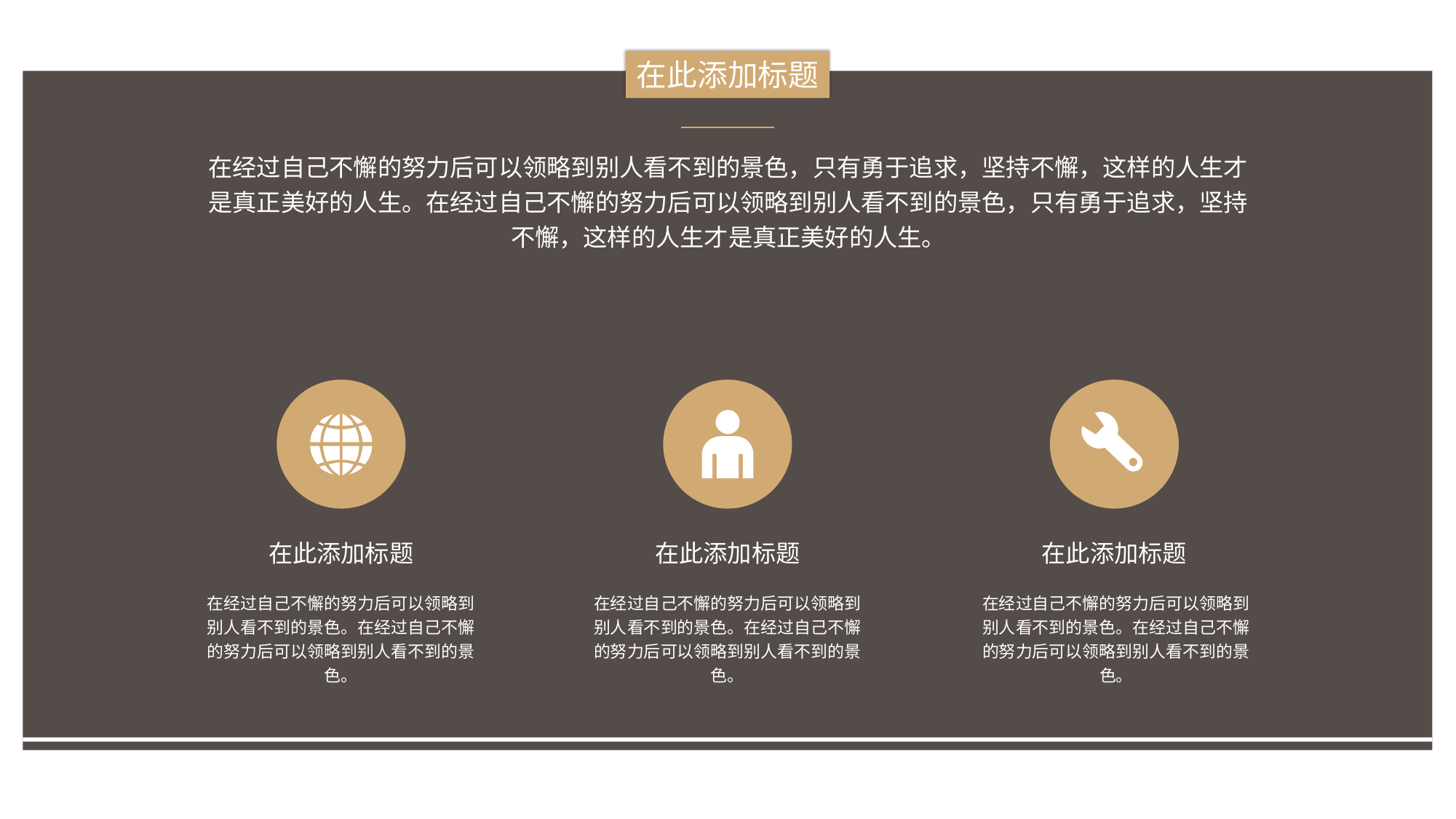

在此添加标题

在经过自己不懈的努力后可以领略到别人看不到的景色，只有勇于追求，坚持不懈，这样的人生才是真正美好的人生。在经过自己不懈的努力后可以领略到别人看不到的景色，只有勇于追求，坚持不懈，这样的人生才是真正美好的人生。

在此添加标题
在此添加标题
在此添加标题
在经过自己不懈的努力后可以领略到别人看不到的景色。在经过自己不懈的努力后可以领略到别人看不到的景色。
在经过自己不懈的努力后可以领略到别人看不到的景色。在经过自己不懈的努力后可以领略到别人看不到的景色。
在经过自己不懈的努力后可以领略到别人看不到的景色。在经过自己不懈的努力后可以领略到别人看不到的景色。